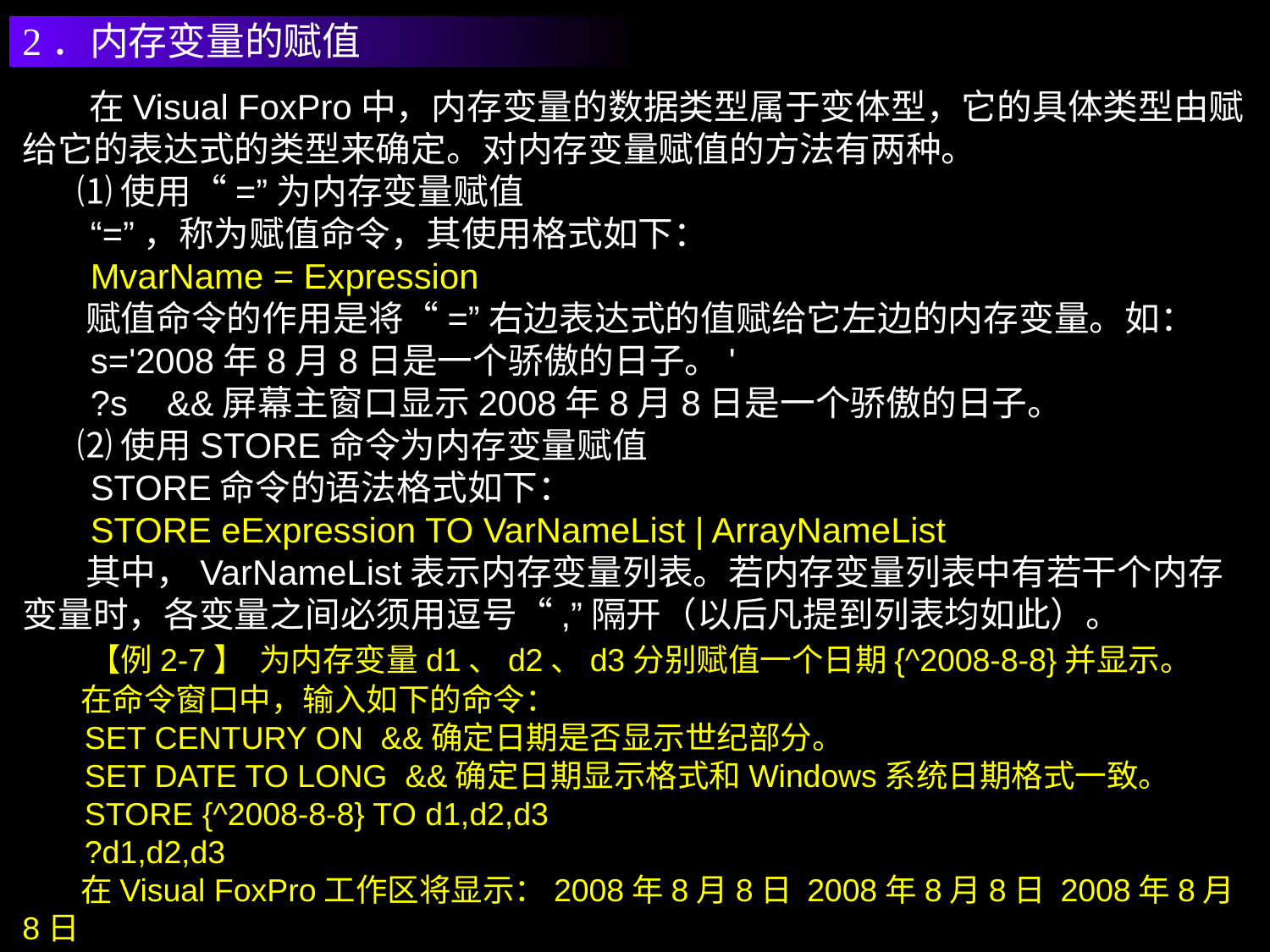

2．内存变量的赋值
       在Visual FoxPro中，内存变量的数据类型属于变体型，它的具体类型由赋给它的表达式的类型来确定。对内存变量赋值的方法有两种。
       ⑴使用“=”为内存变量赋值
       “=”，称为赋值命令，其使用格式如下：
       MvarName = Expression
       赋值命令的作用是将“=”右边表达式的值赋给它左边的内存变量。如：
       s='2008年8月8日是一个骄傲的日子。'
       ?s    &&屏幕主窗口显示2008年8月8日是一个骄傲的日子。
       ⑵使用STORE命令为内存变量赋值
       STORE命令的语法格式如下：
       STORE eExpression TO VarNameList | ArrayNameList
       其中，VarNameList表示内存变量列表。若内存变量列表中有若干个内存变量时，各变量之间必须用逗号“,”隔开（以后凡提到列表均如此）。
       【例2-7】  为内存变量d1、d2、d3分别赋值一个日期{^2008-8-8}并显示。
       在命令窗口中，输入如下的命令：
       SET CENTURY ON  &&确定日期是否显示世纪部分。
       SET DATE TO LONG  &&确定日期显示格式和Windows系统日期格式一致。
       STORE {^2008-8-8} TO d1,d2,d3
       ?d1,d2,d3
       在Visual FoxPro工作区将显示：2008年8月8日 2008年8月8日 2008年8月8日